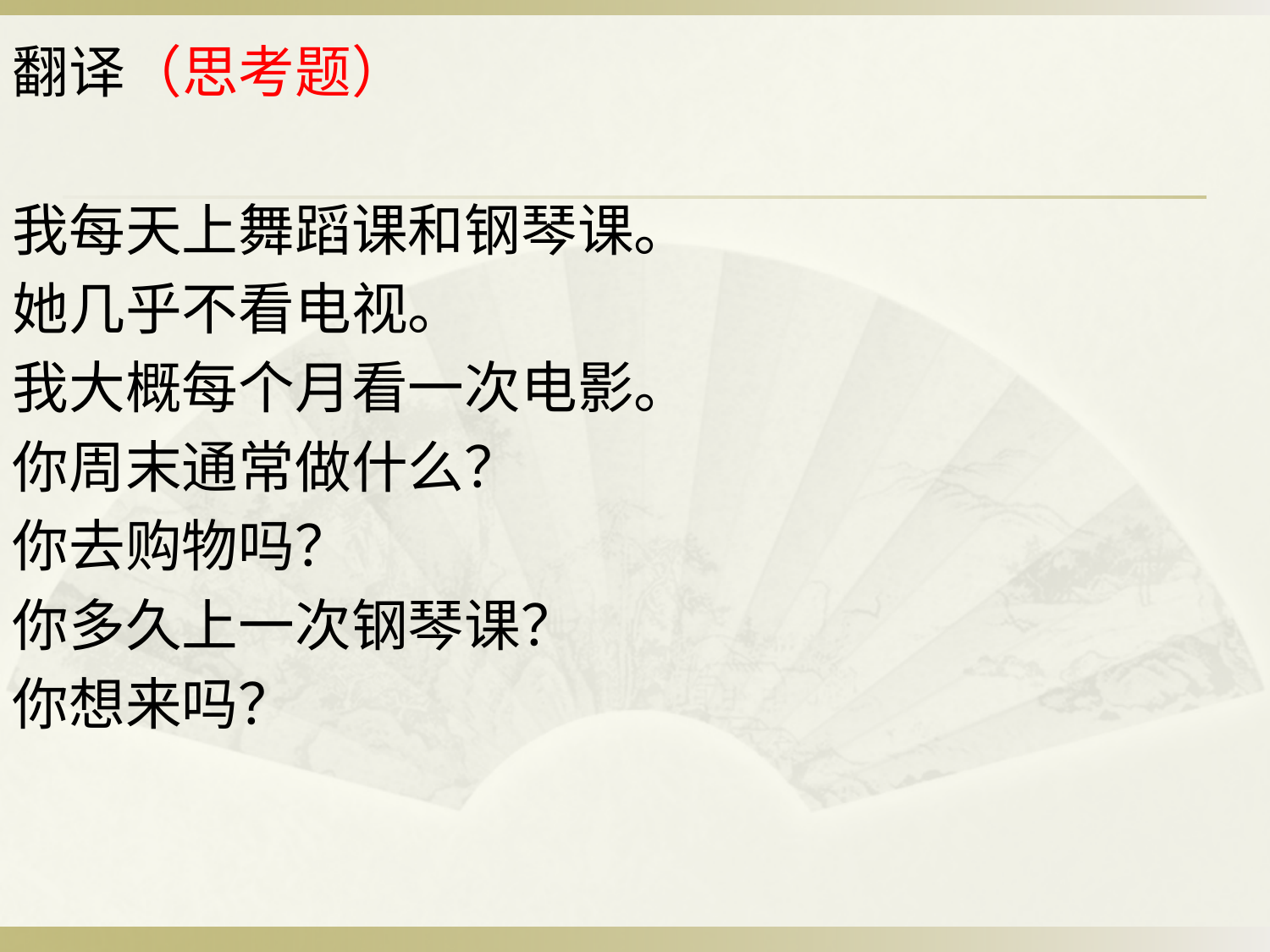

翻译（思考题）

我每天上舞蹈课和钢琴课。
她几乎不看电视。
我大概每个月看一次电影。
你周末通常做什么？
你去购物吗？
你多久上一次钢琴课？
你想来吗？